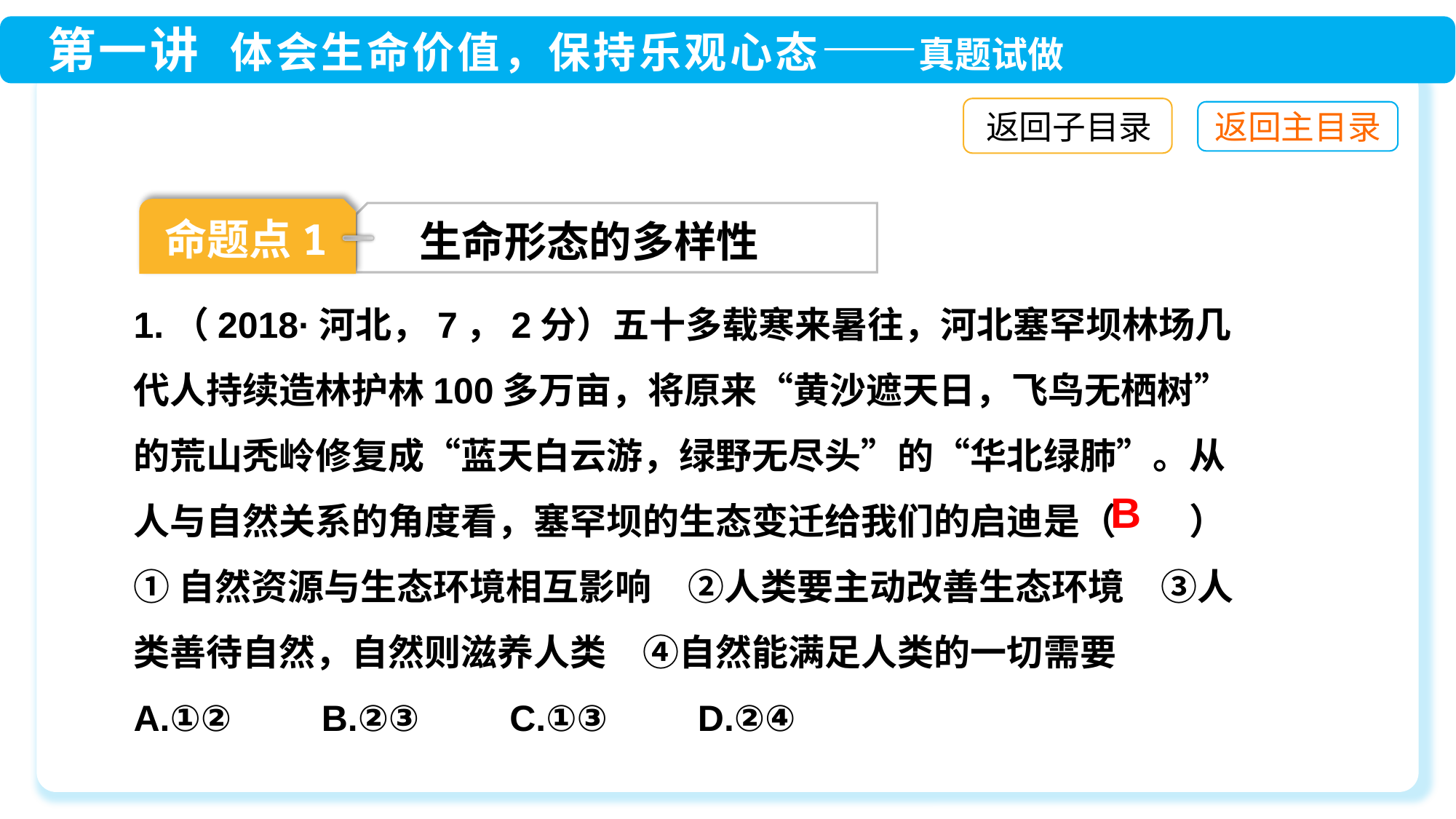

返回子目录
命题点1
生命形态的多样性

1.（2018·河北，7，2分）五十多载寒来暑往，河北塞罕坝林场几代人持续造林护林100多万亩，将原来“黄沙遮天日，飞鸟无栖树”的荒山秃岭修复成“蓝天白云游，绿野无尽头”的“华北绿肺”。从人与自然关系的角度看，塞罕坝的生态变迁给我们的启迪是（　　）
①自然资源与生态环境相互影响　②人类要主动改善生态环境　③人类善待自然，自然则滋养人类　④自然能满足人类的一切需要
A.①②　　B.②③　　C.①③　　D.②④
B